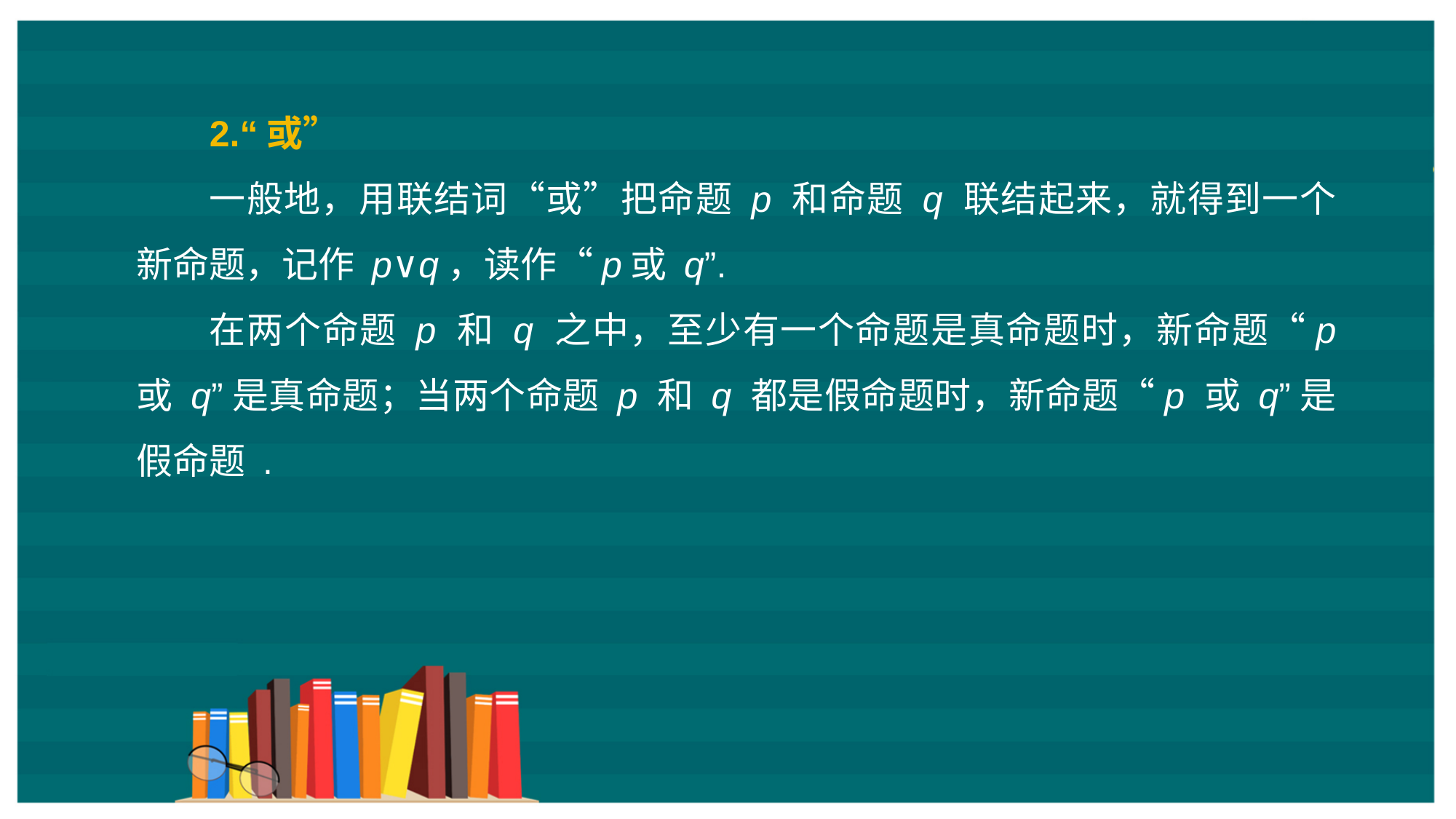

2.“或”
一般地，用联结词“或”把命题 p 和命题 q 联结起来，就得到一个新命题，记作 p∨q，读作“p或 q”.
在两个命题 p 和 q 之中，至少有一个命题是真命题时，新命题“p 或 q”是真命题；当两个命题 p 和 q 都是假命题时，新命题“p 或 q”是假命题 .